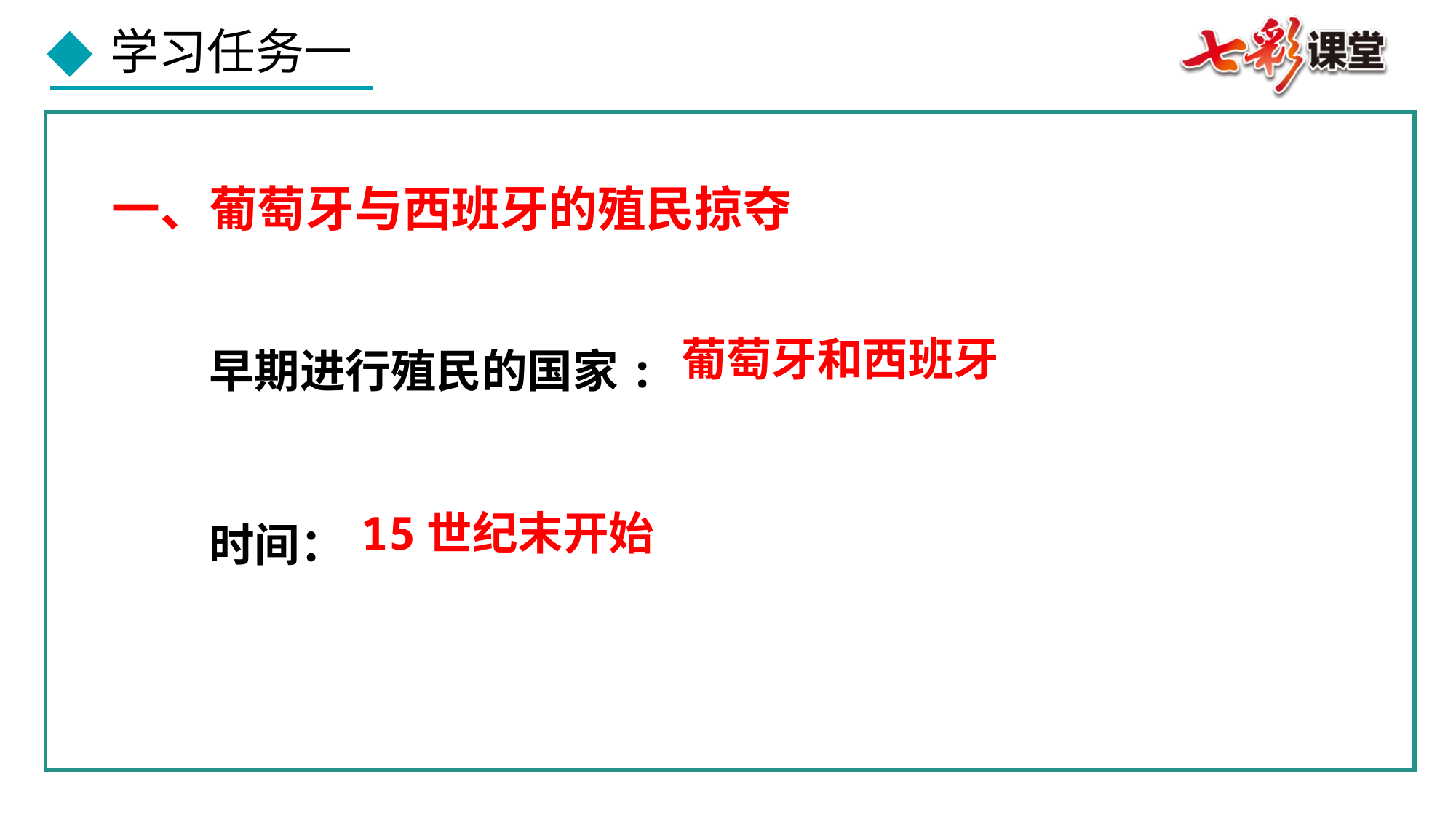

一、葡萄牙与西班牙的殖民掠夺
早期进行殖民的国家:
。
时间：
葡萄牙和西班牙
15世纪末开始